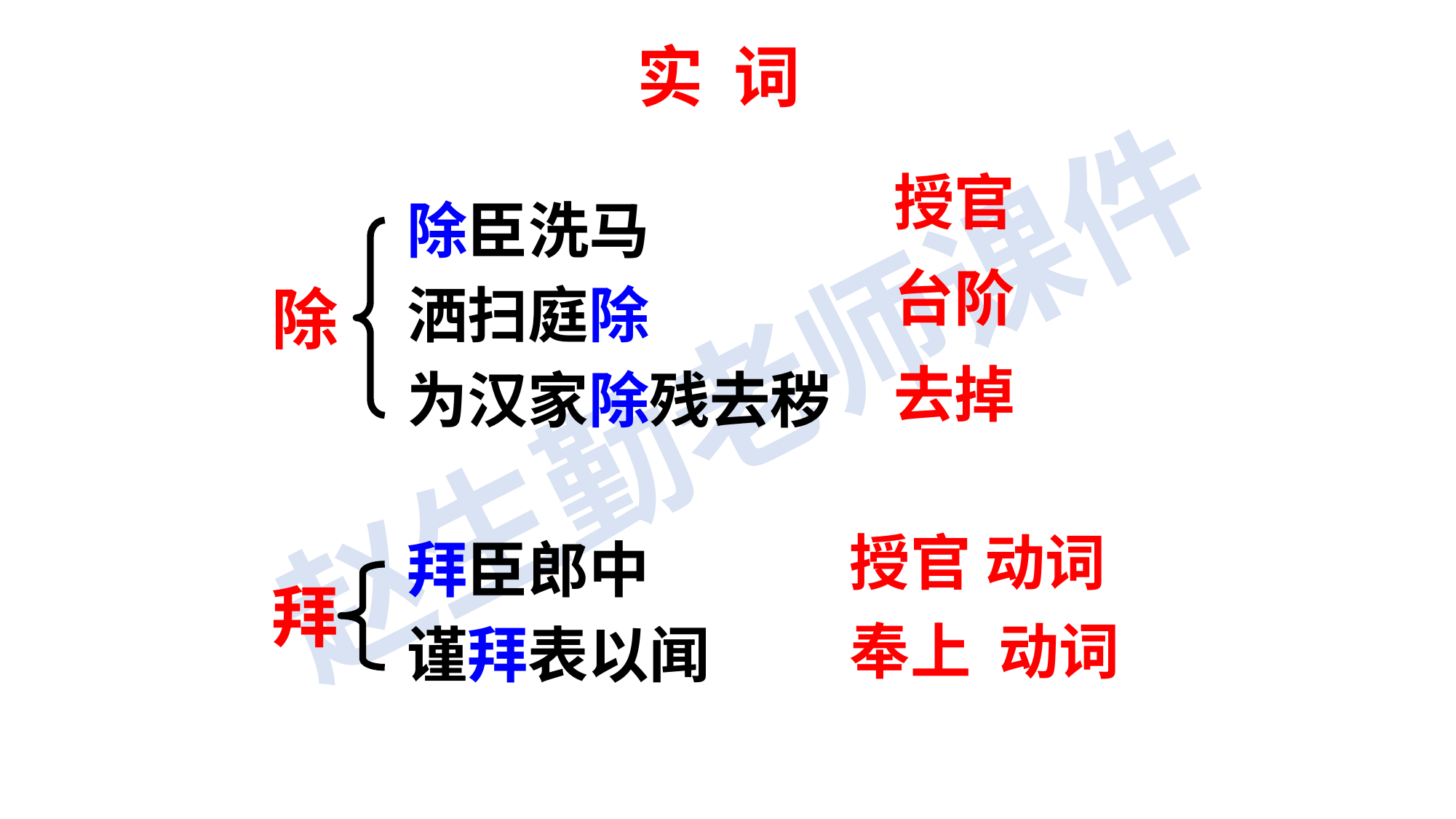

实  词
授官
台阶
去掉
除臣洗马
洒扫庭除
为汉家除残去秽

拜臣郎中
谨拜表以闻

除

授官 动词
奉上  动词

拜